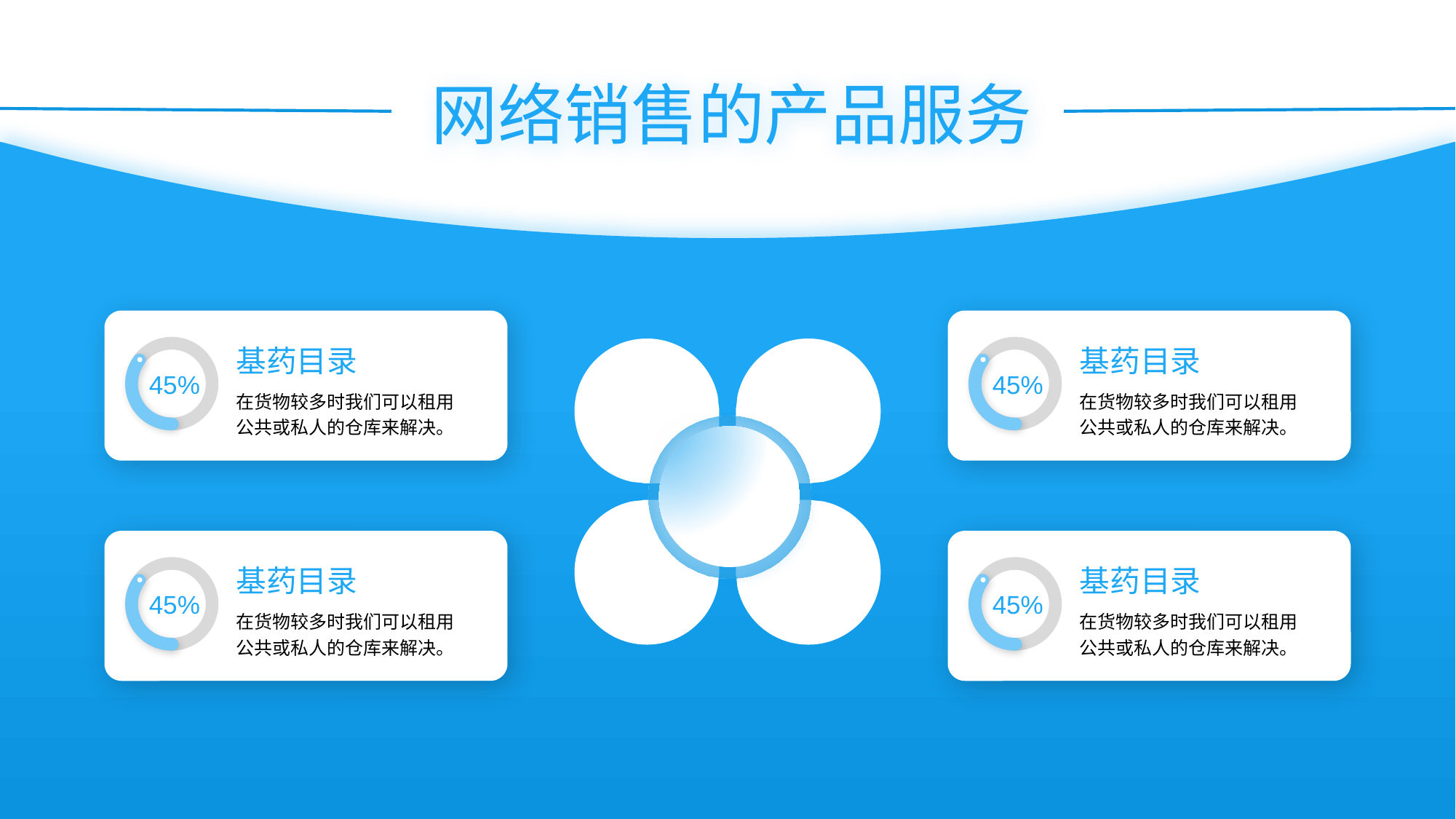

网络销售的产品服务

基药目录

45%
在货物较多时我们可以租用公共或私人的仓库来解决。

基药目录

45%
在货物较多时我们可以租用公共或私人的仓库来解决。

基药目录

45%
在货物较多时我们可以租用公共或私人的仓库来解决。

基药目录

45%
在货物较多时我们可以租用公共或私人的仓库来解决。